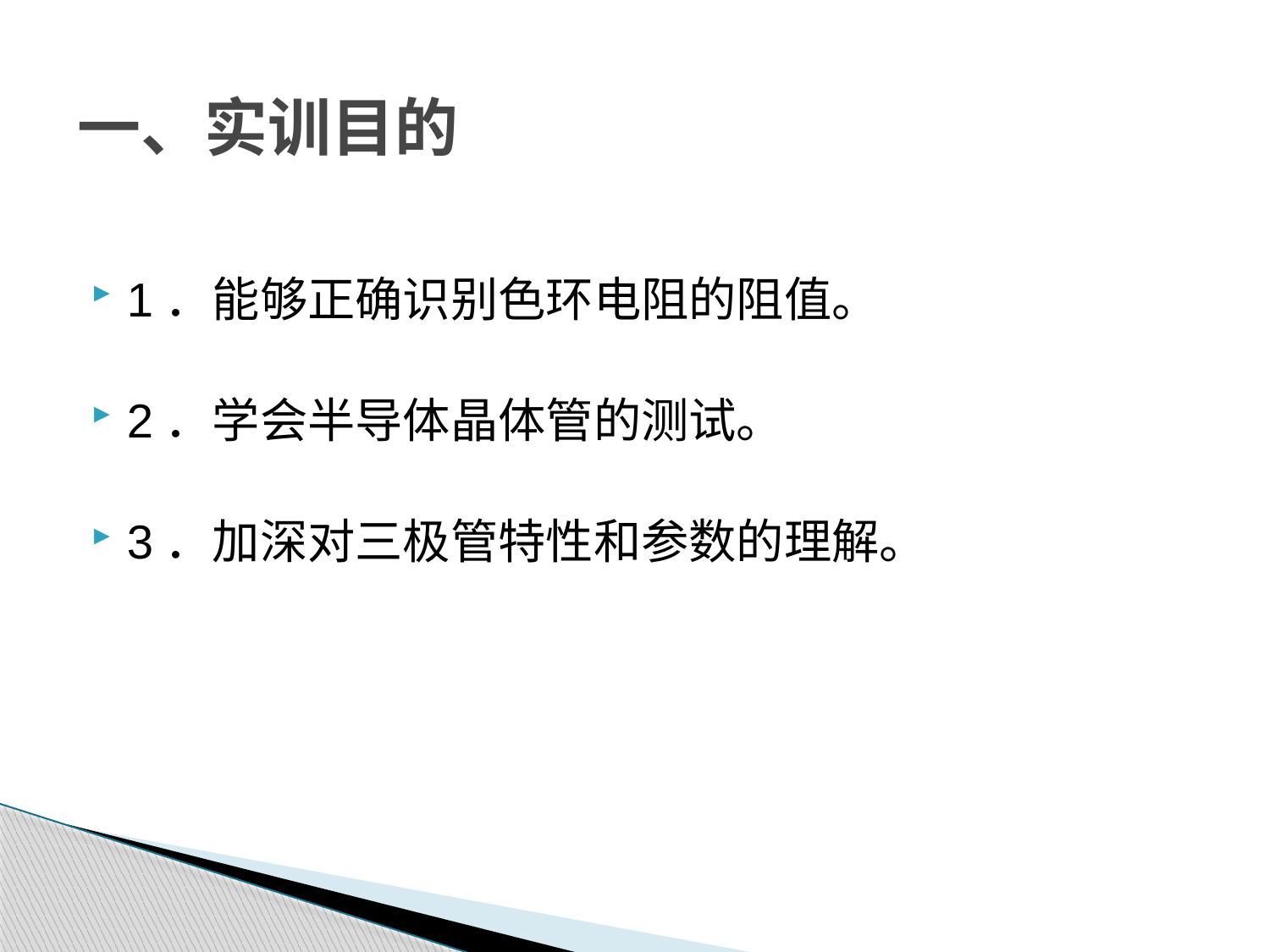

# 一、实训目的
1．能够正确识别色环电阻的阻值。
2．学会半导体晶体管的测试。
3．加深对三极管特性和参数的理解。